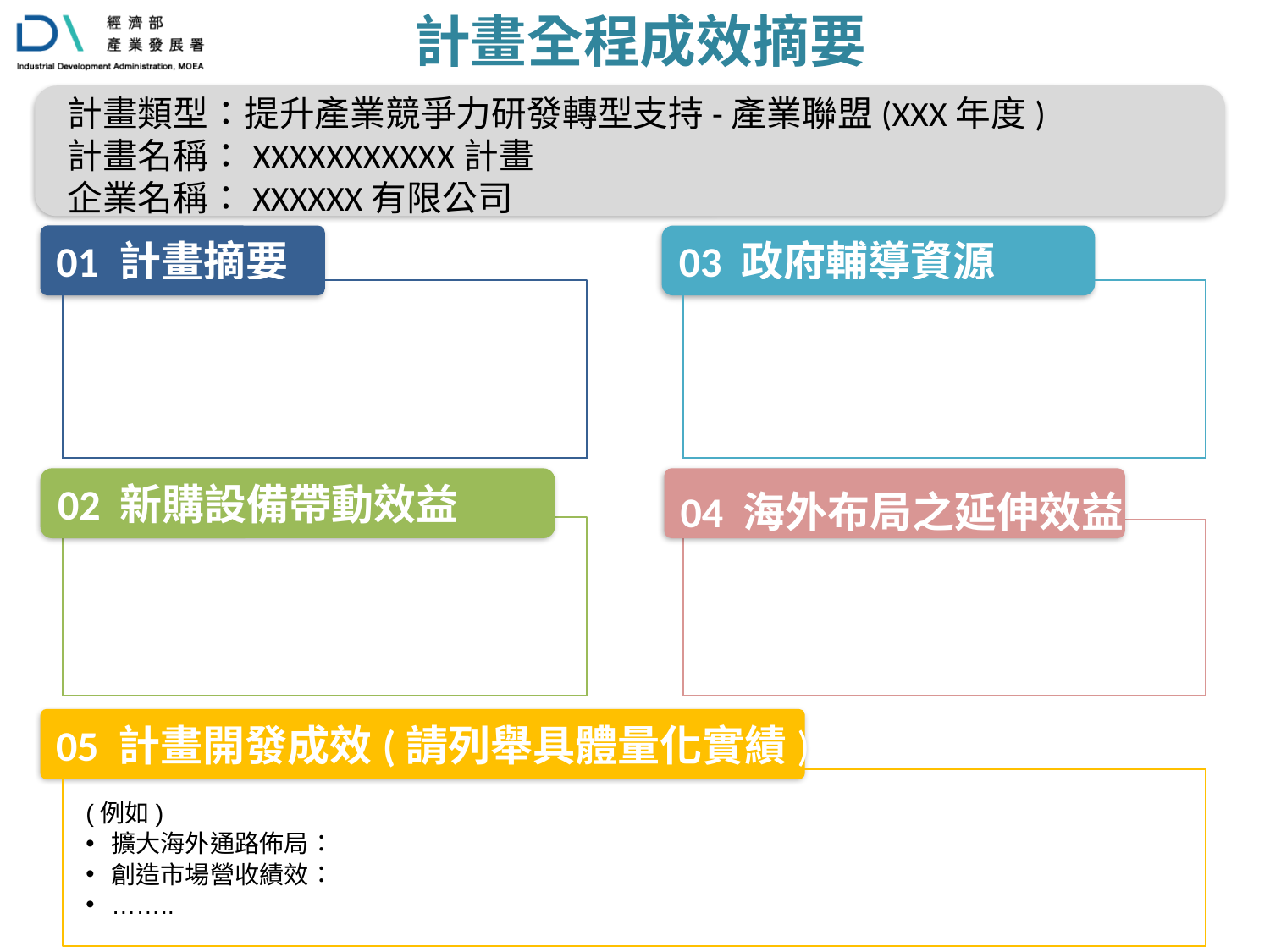

# 計畫全程成效摘要
計畫類型：提升產業競爭力研發轉型支持-產業聯盟(XXX年度)
計畫名稱：XXXXXXXXXXX計畫
企業名稱：XXXXXX有限公司

01 計畫摘要
03 政府輔導資源

02 新購設備帶動效益
04 海外布局之延伸效益

05 計畫開發成效(請列舉具體量化實績)

(例如)
擴大海外通路佈局：
創造市場營收績效：
……..